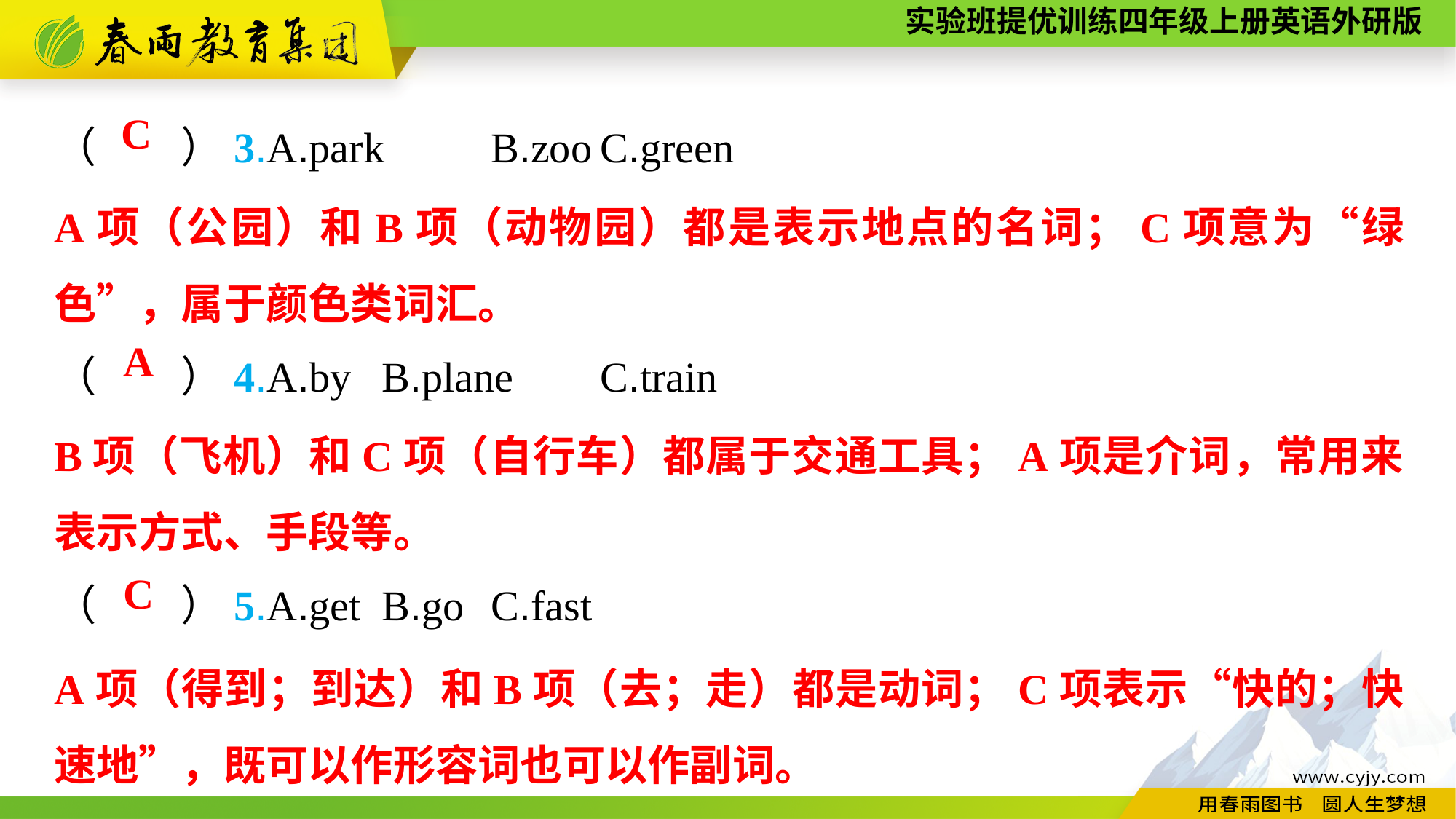

（　　）3.A.park	B.zoo	C.green

（　　）4.A.by	B.plane	C.train

（　　）5.A.get	B.go	C.fast
C
A项（公园）和B项（动物园）都是表示地点的名词；C项意为“绿色”，属于颜色类词汇。
A
B项（飞机）和C项（自行车）都属于交通工具；A项是介词，常用来表示方式、手段等。
C
A项（得到；到达）和B项（去；走）都是动词；C项表示“快的；快速地”，既可以作形容词也可以作副词。